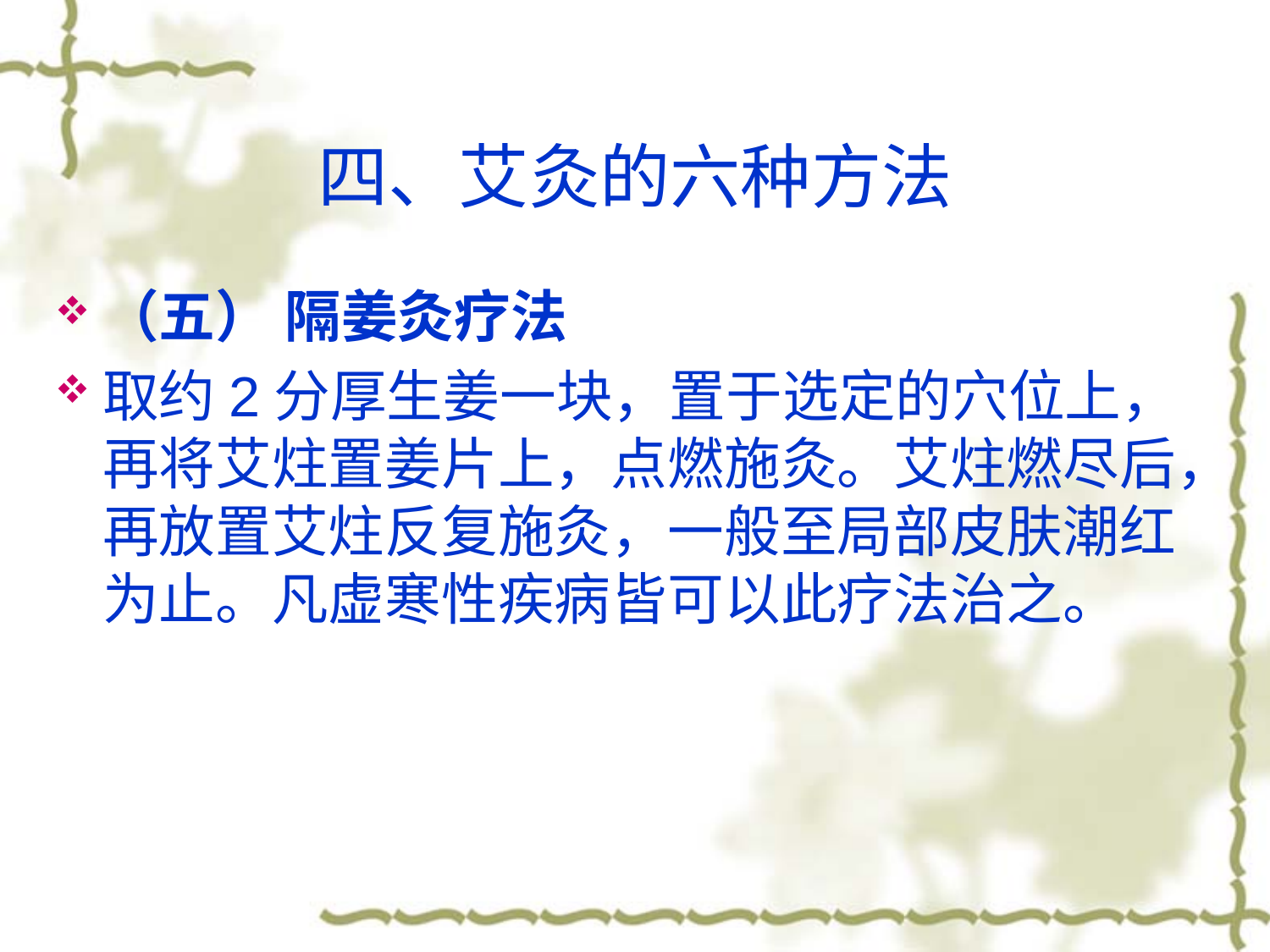

# 四、艾灸的六种方法
（五） 隔姜灸疗法
取约2分厚生姜一块，置于选定的穴位上，再将艾炷置姜片上，点燃施灸。艾炷燃尽后，再放置艾炷反复施灸，一般至局部皮肤潮红为止。凡虚寒性疾病皆可以此疗法治之。